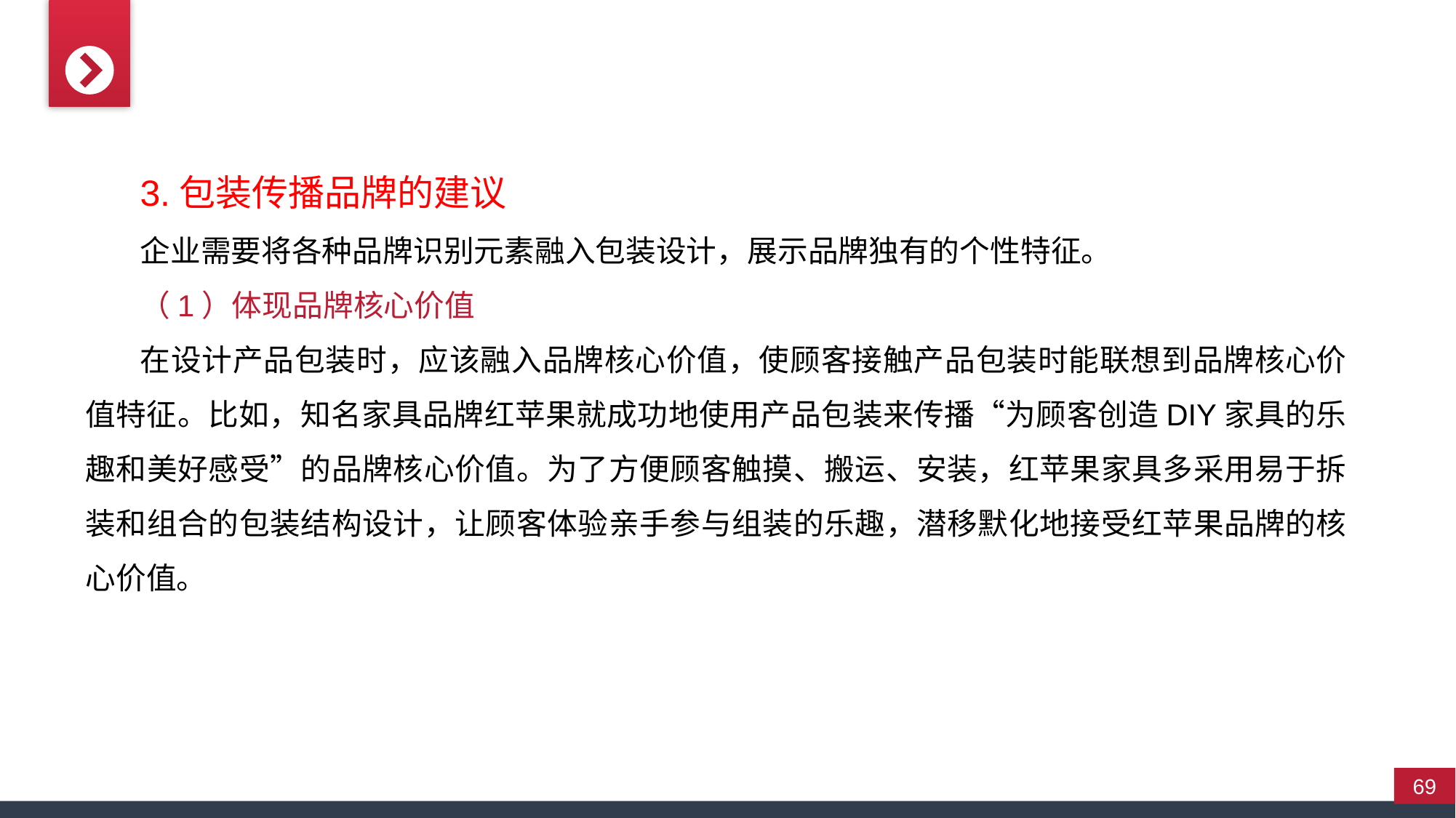

3.包装传播品牌的建议
企业需要将各种品牌识别元素融入包装设计，展示品牌独有的个性特征。
（1）体现品牌核心价值
在设计产品包装时，应该融入品牌核心价值，使顾客接触产品包装时能联想到品牌核心价值特征。比如，知名家具品牌红苹果就成功地使用产品包装来传播“为顾客创造DIY家具的乐趣和美好感受”的品牌核心价值。为了方便顾客触摸、搬运、安装，红苹果家具多采用易于拆装和组合的包装结构设计，让顾客体验亲手参与组装的乐趣，潜移默化地接受红苹果品牌的核心价值。